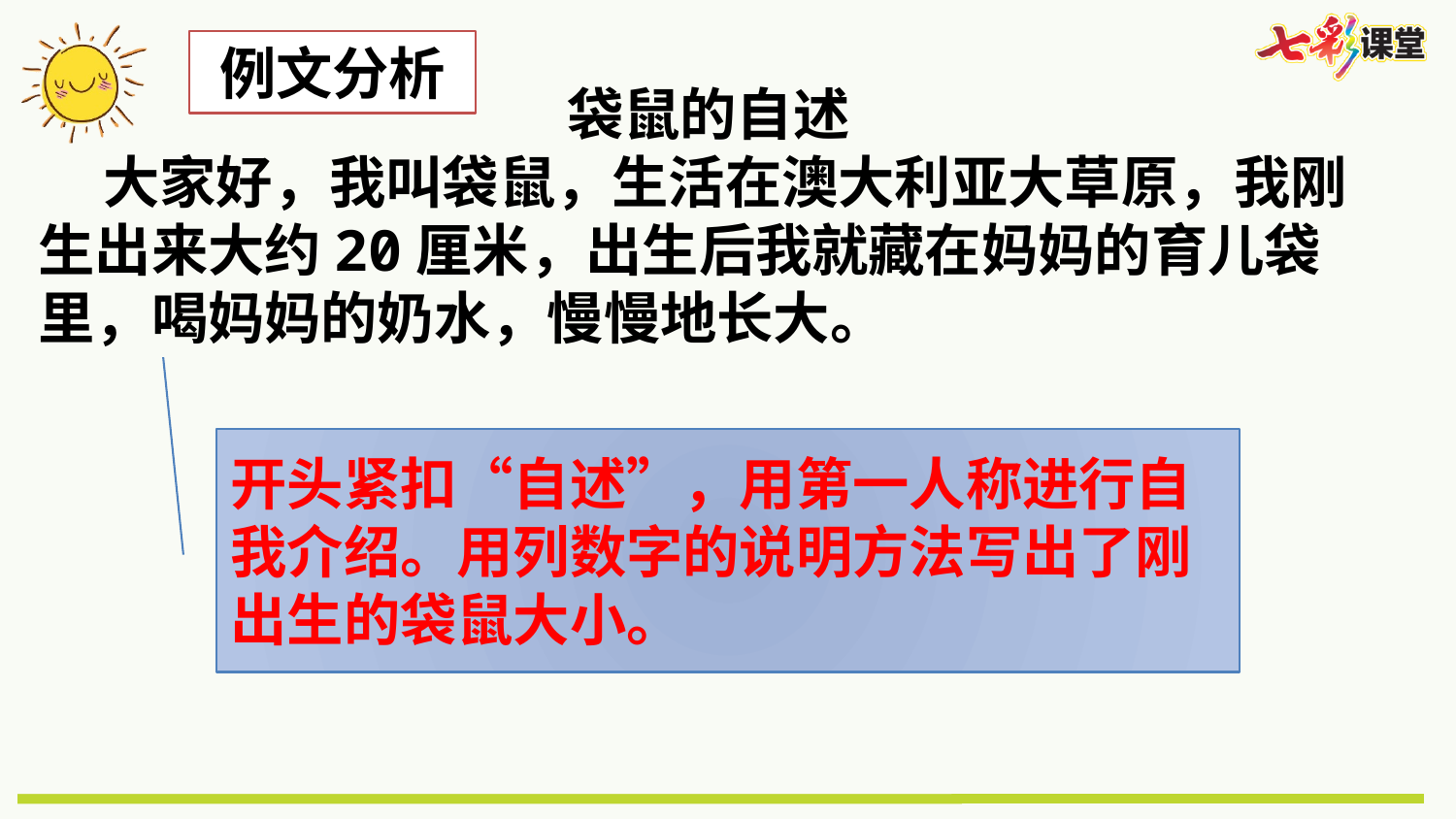

例文分析
袋鼠的自述
    大家好，我叫袋鼠，生活在澳大利亚大草原，我刚生出来大约20厘米，出生后我就藏在妈妈的育儿袋里，喝妈妈的奶水，慢慢地长大。
开头紧扣“自述”，用第一人称进行自我介绍。用列数字的说明方法写出了刚出生的袋鼠大小。